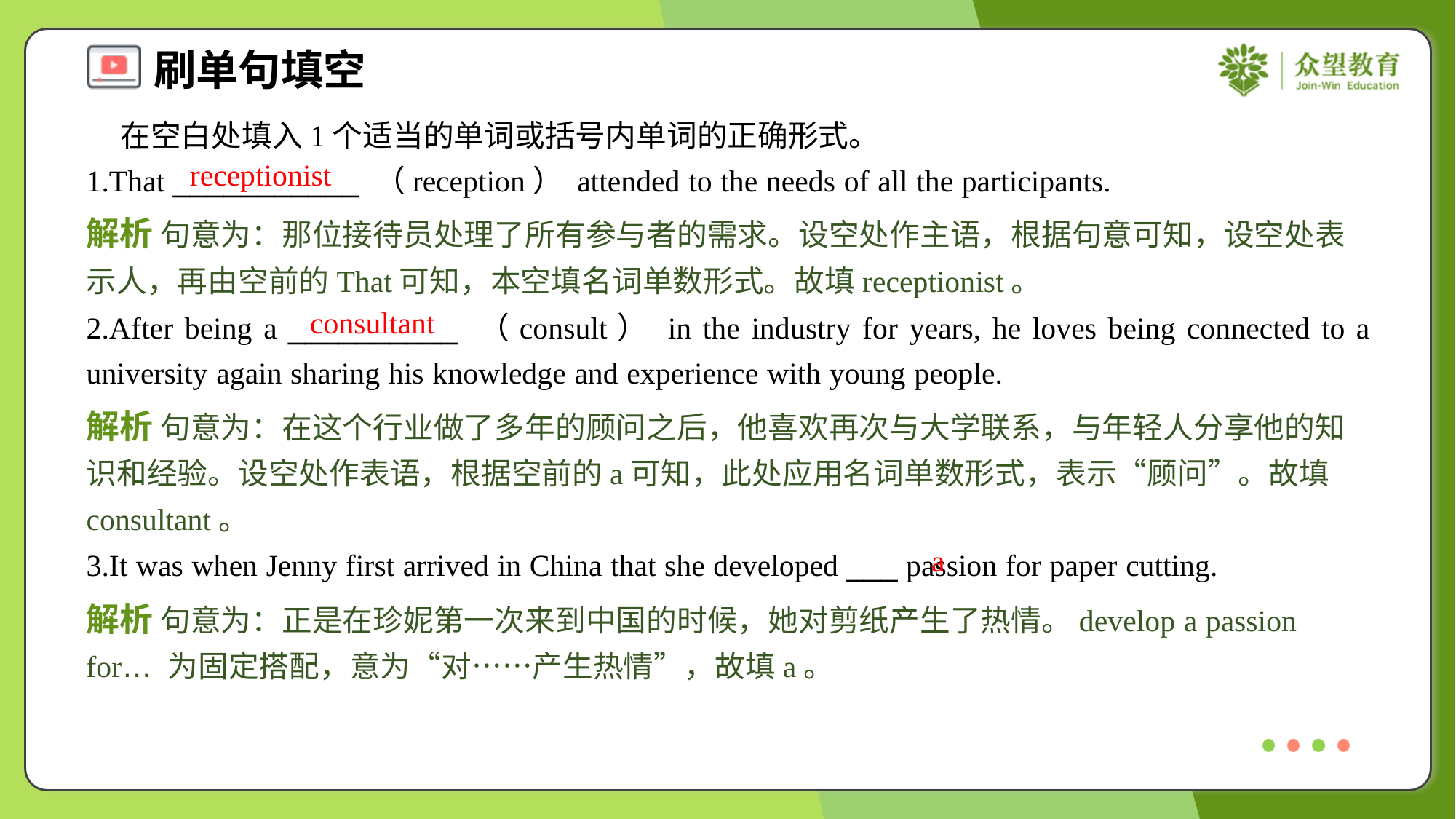

在空白处填入1个适当的单词或括号内单词的正确形式。
1.That ___________ （reception） attended to the needs of all the participants.
receptionist
解析 句意为：那位接待员处理了所有参与者的需求。设空处作主语，根据句意可知，设空处表示人，再由空前的That可知，本空填名词单数形式。故填receptionist。
consultant
2.After being a __________ （consult） in the industry for years, he loves being connected to a university again sharing his knowledge and experience with young people.
解析 句意为：在这个行业做了多年的顾问之后，他喜欢再次与大学联系，与年轻人分享他的知识和经验。设空处作表语，根据空前的a可知，此处应用名词单数形式，表示“顾问”。故填consultant。
a
3.It was when Jenny first arrived in China that she developed ___ passion for paper cutting.
解析 句意为：正是在珍妮第一次来到中国的时候，她对剪纸产生了热情。develop a passion for… 为固定搭配，意为“对……产生热情”，故填a。